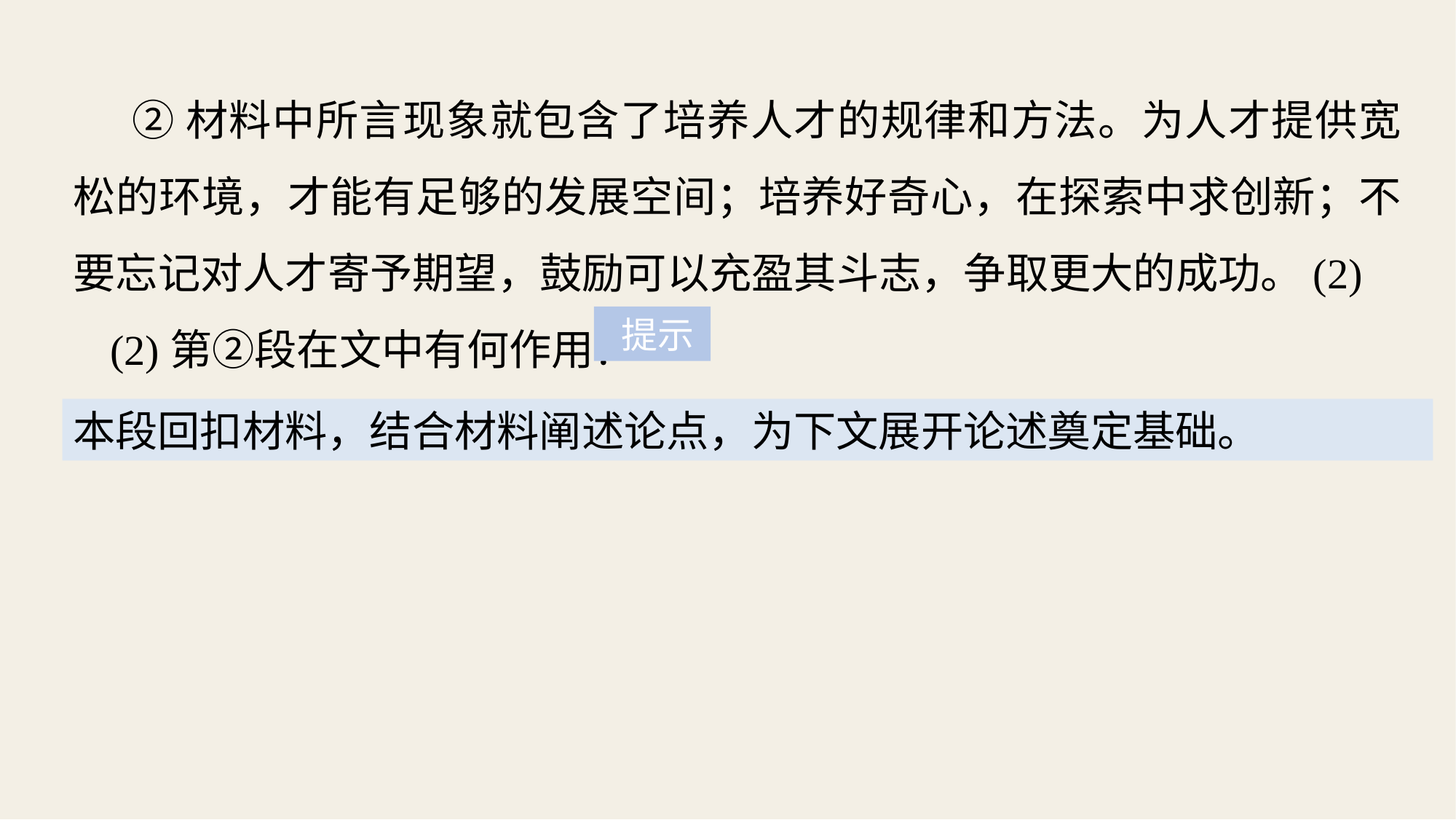

②材料中所言现象就包含了培养人才的规律和方法。为人才提供宽松的环境，才能有足够的发展空间；培养好奇心，在探索中求创新；不要忘记对人才寄予期望，鼓励可以充盈其斗志，争取更大的成功。(2)
(2)第②段在文中有何作用？
 提示
本段回扣材料，结合材料阐述论点，为下文展开论述奠定基础。